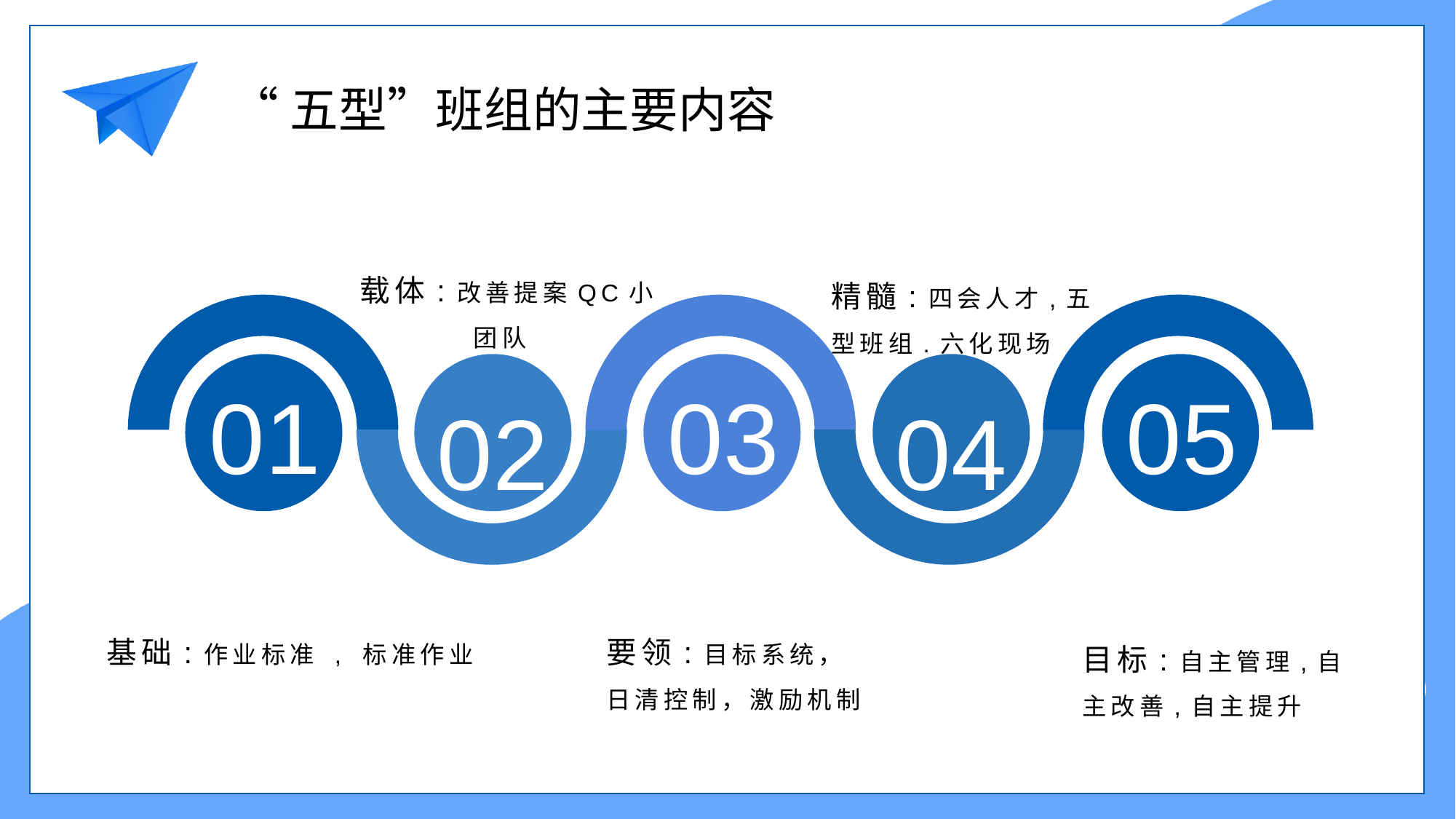

载体:改善提案QC小团队
精髓:四会人才,五型班组.六化现场

01
02
03
04
05
基础:作业标准 , 标准作业
要领:目标系统，日清控制，激励机制
目标:自主管理,自主改善,自主提升